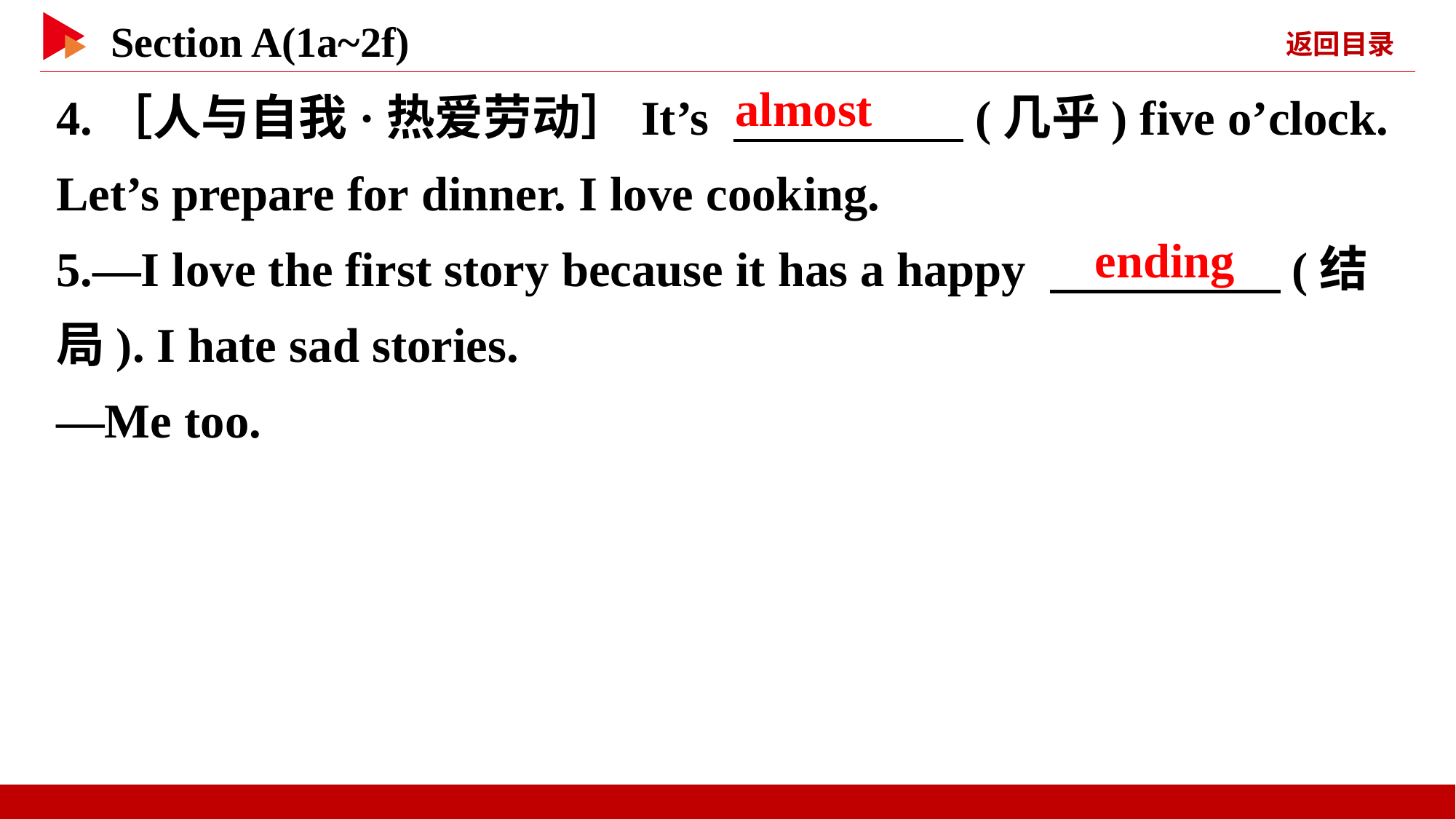

4.［人与自我·热爱劳动］It’s 　            　(几乎) five o’clock. Let’s prepare for dinner. I love cooking.
5.—I love the first story because it has a happy 　            　(结局). I hate sad stories.
—Me too.
　almost
　ending